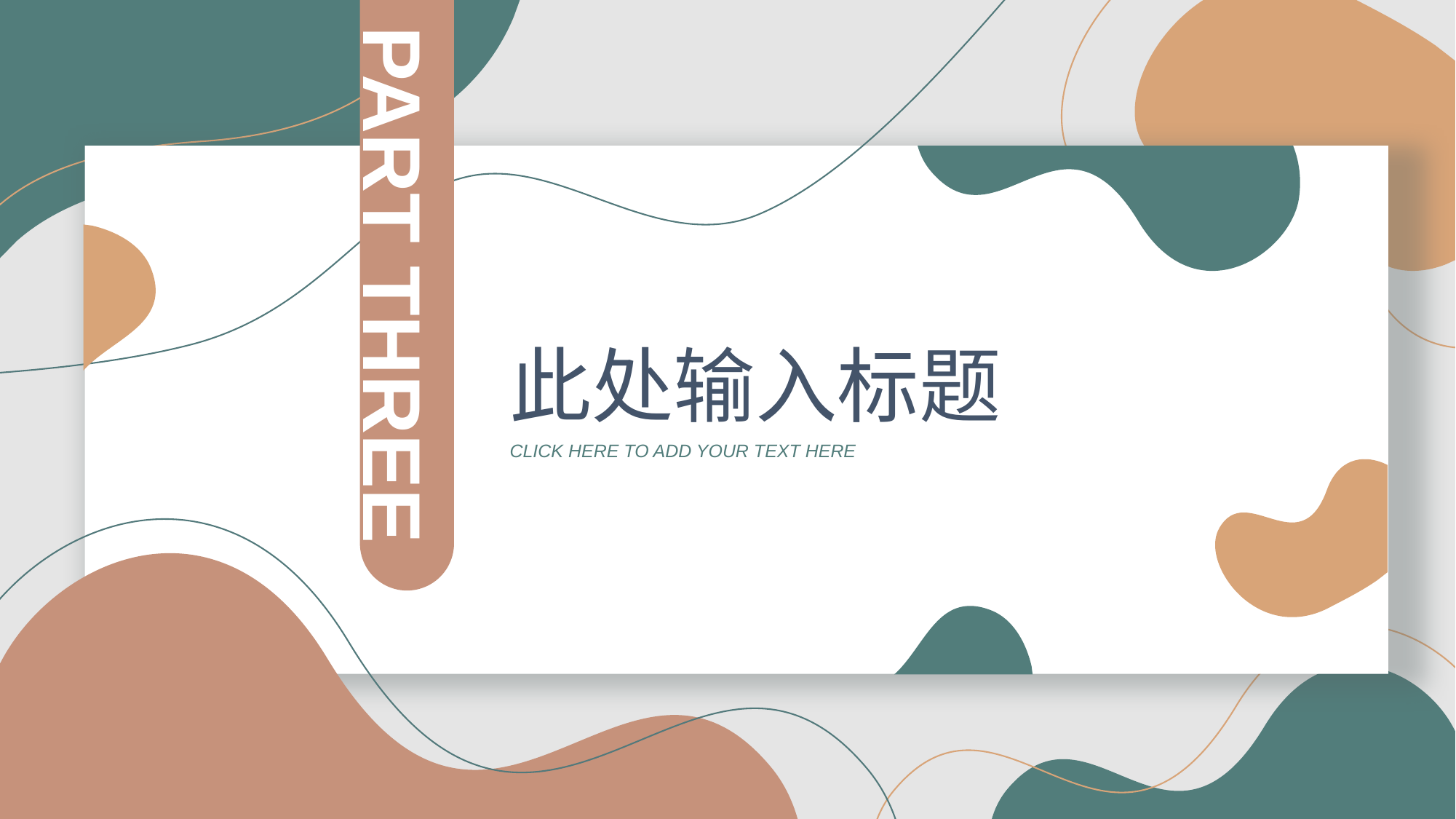

PART THREE

此处输入标题

CLICK HERE TO ADD YOUR TEXT HERE